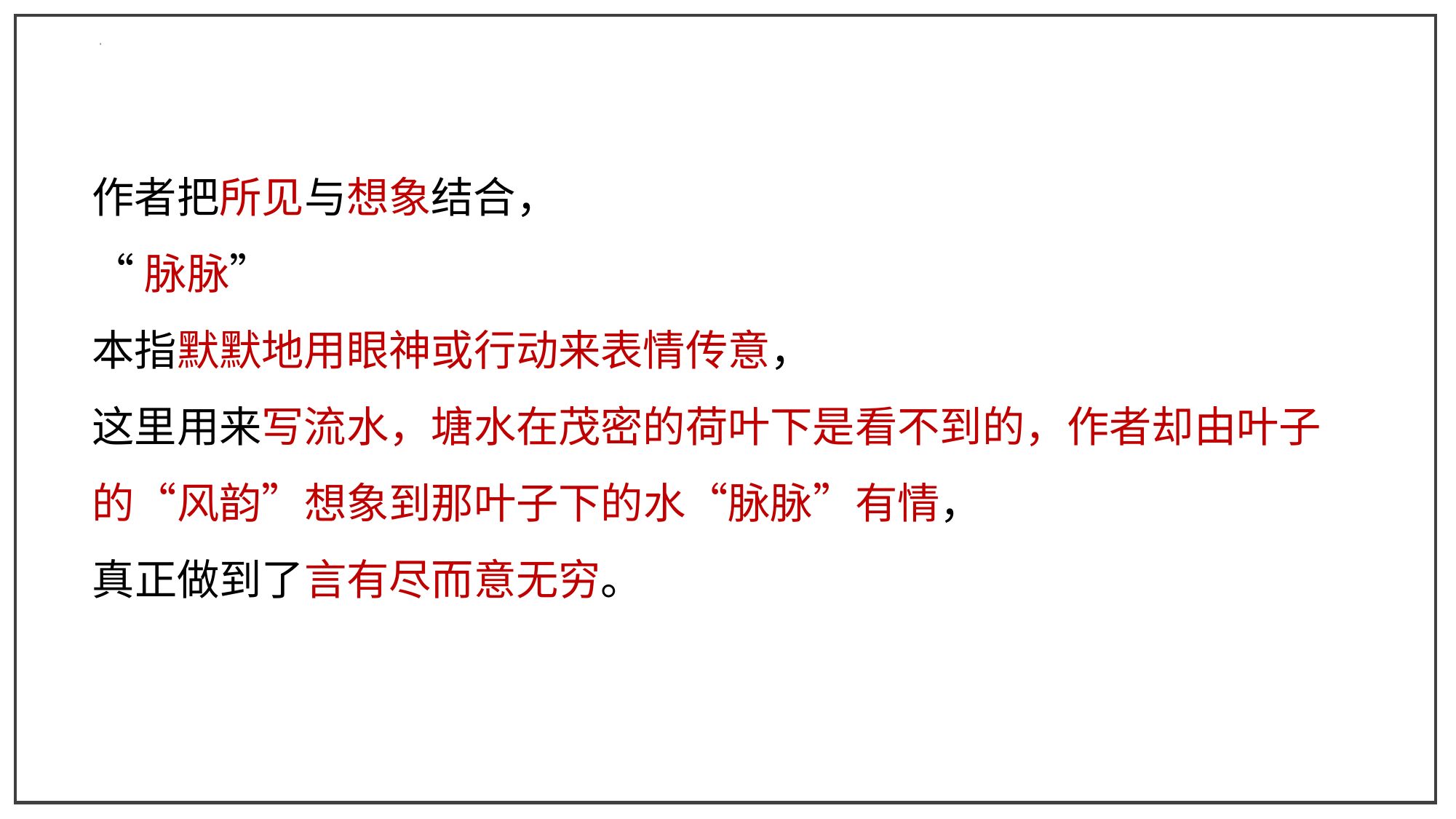

作者把所见与想象结合，
“脉脉”
本指默默地用眼神或行动来表情传意，
这里用来写流水，塘水在茂密的荷叶下是看不到的，作者却由叶子的“风韵”想象到那叶子下的水“脉脉”有情，
真正做到了言有尽而意无穷。